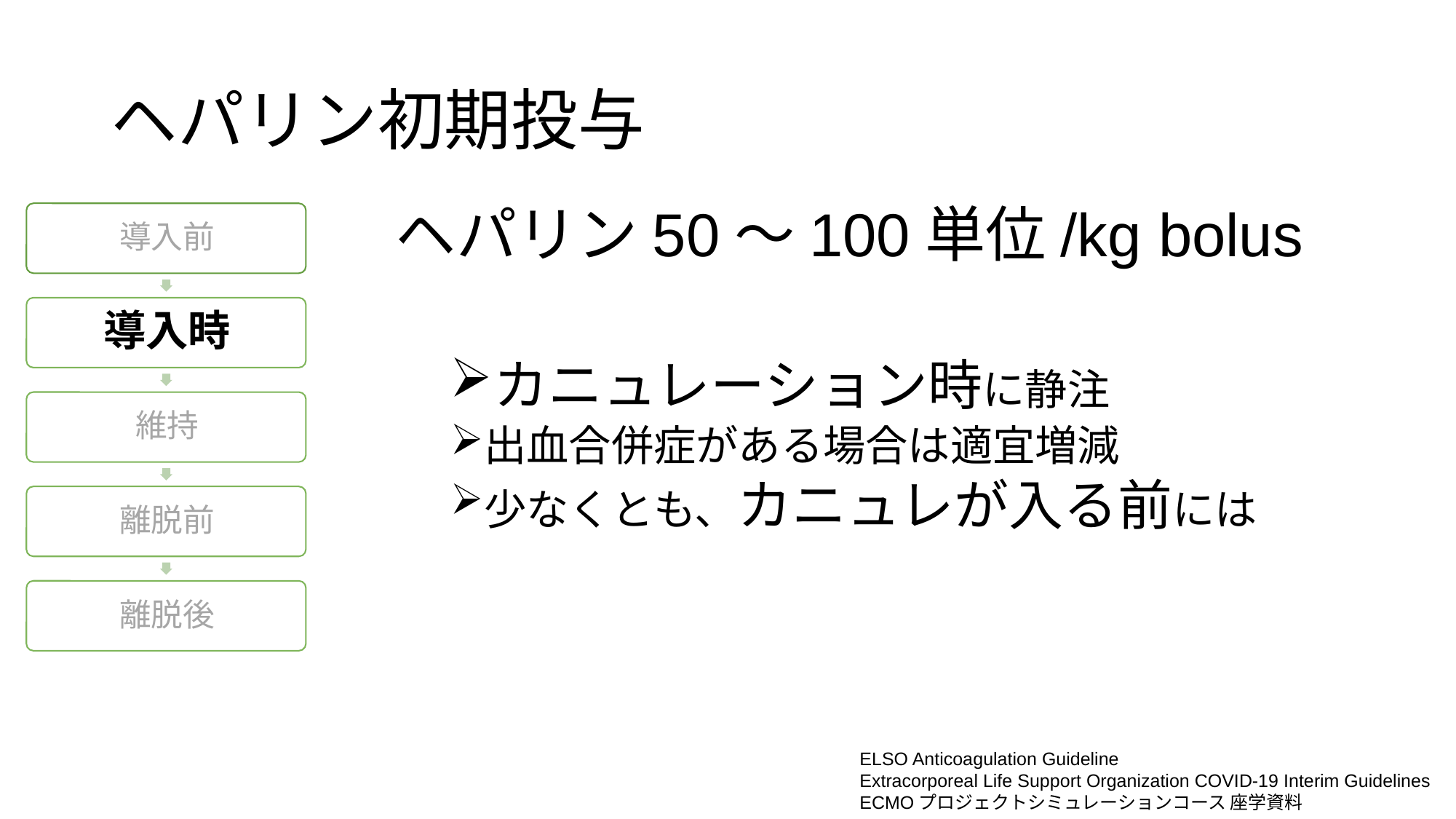

# ヘパリン初期投与
導入前
導入時
維持
離脱前
離脱後
ヘパリン50～100単位/kg bolus

カニュレーション時に静注
出血合併症がある場合は適宜増減
少なくとも、カニュレが入る前には
ELSO Anticoagulation Guideline
Extracorporeal Life Support Organization COVID-19 Interim Guidelines
ECMOプロジェクトシミュレーションコース 座学資料